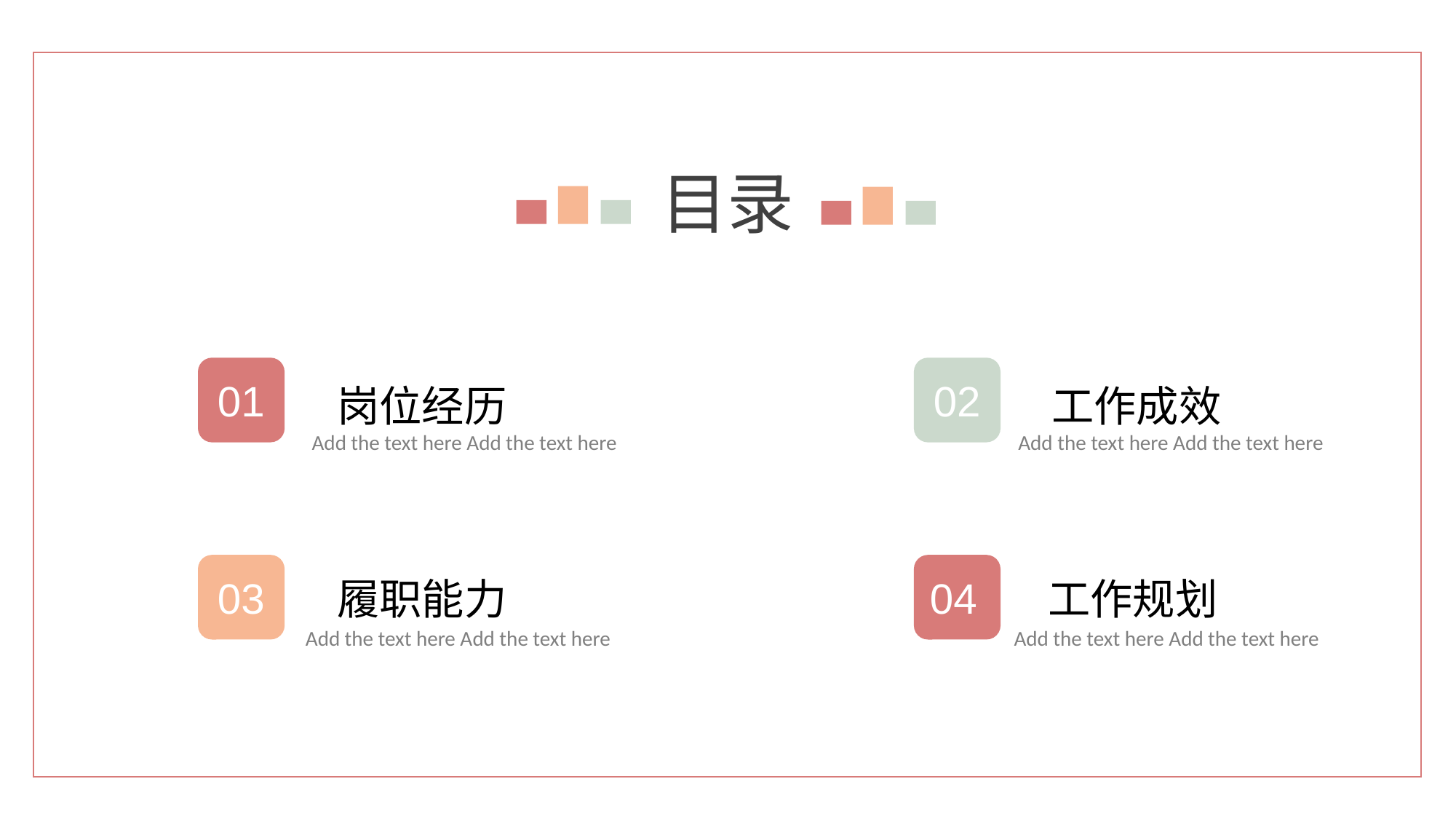

目录

01
02
岗位经历
工作成效
Add the text here Add the text here
Add the text here Add the text here

03
04
履职能力
工作规划
Add the text here Add the text here
Add the text here Add the text here